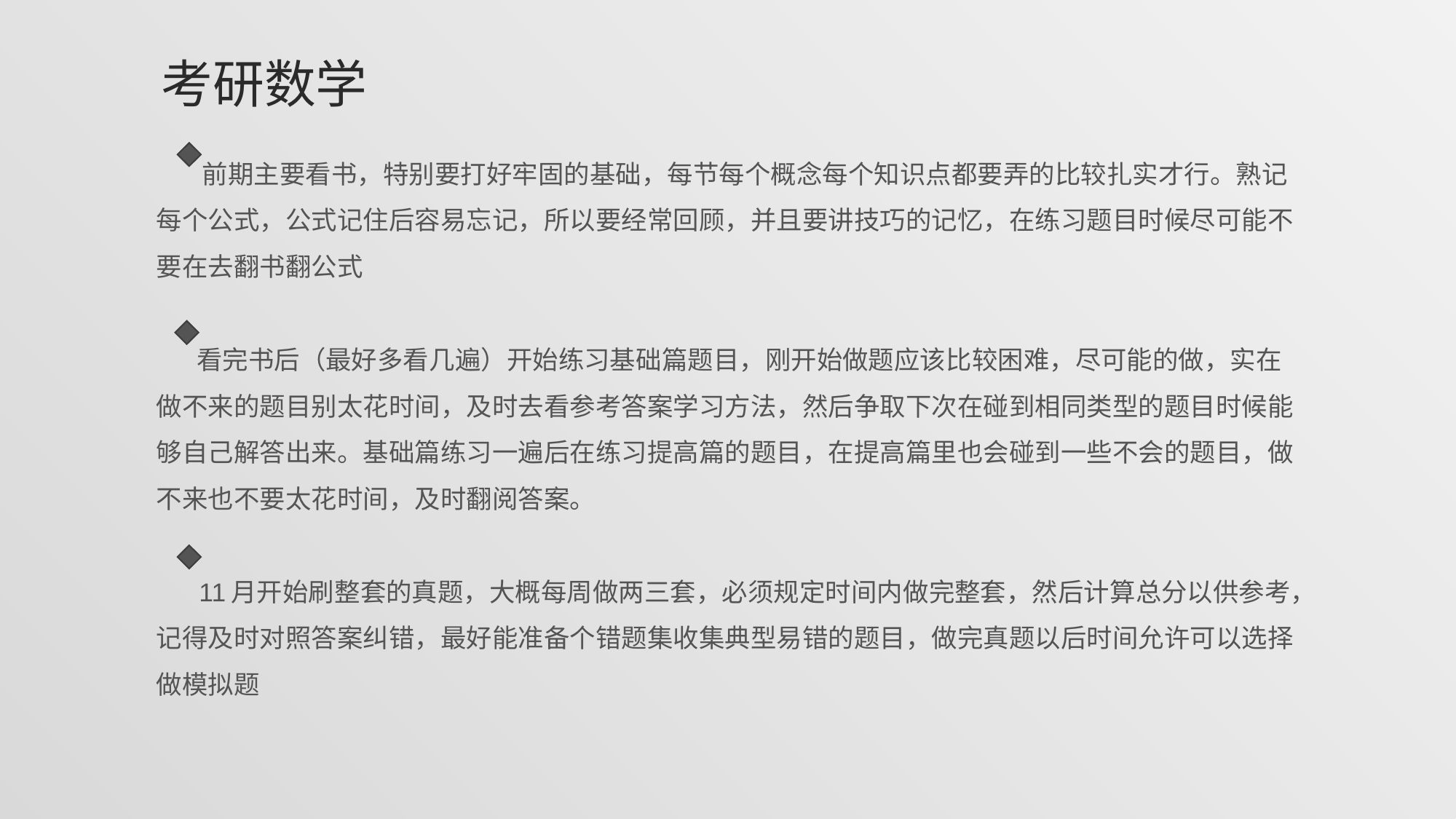

考研数学

       前期主要看书，特别要打好牢固的基础，每节每个概念每个知识点都要弄的比较扎实才行。熟记每个公式，公式记住后容易忘记，所以要经常回顾，并且要讲技巧的记忆，在练习题目时候尽可能不要在去翻书翻公式

      看完书后（最好多看几遍）开始练习基础篇题目，刚开始做题应该比较困难，尽可能的做，实在做不来的题目别太花时间，及时去看参考答案学习方法，然后争取下次在碰到相同类型的题目时候能够自己解答出来。基础篇练习一遍后在练习提高篇的题目，在提高篇里也会碰到一些不会的题目，做不来也不要太花时间，及时翻阅答案。

      11月开始刷整套的真题，大概每周做两三套，必须规定时间内做完整套，然后计算总分以供参考，记得及时对照答案纠错，最好能准备个错题集收集典型易错的题目，做完真题以后时间允许可以选择做模拟题